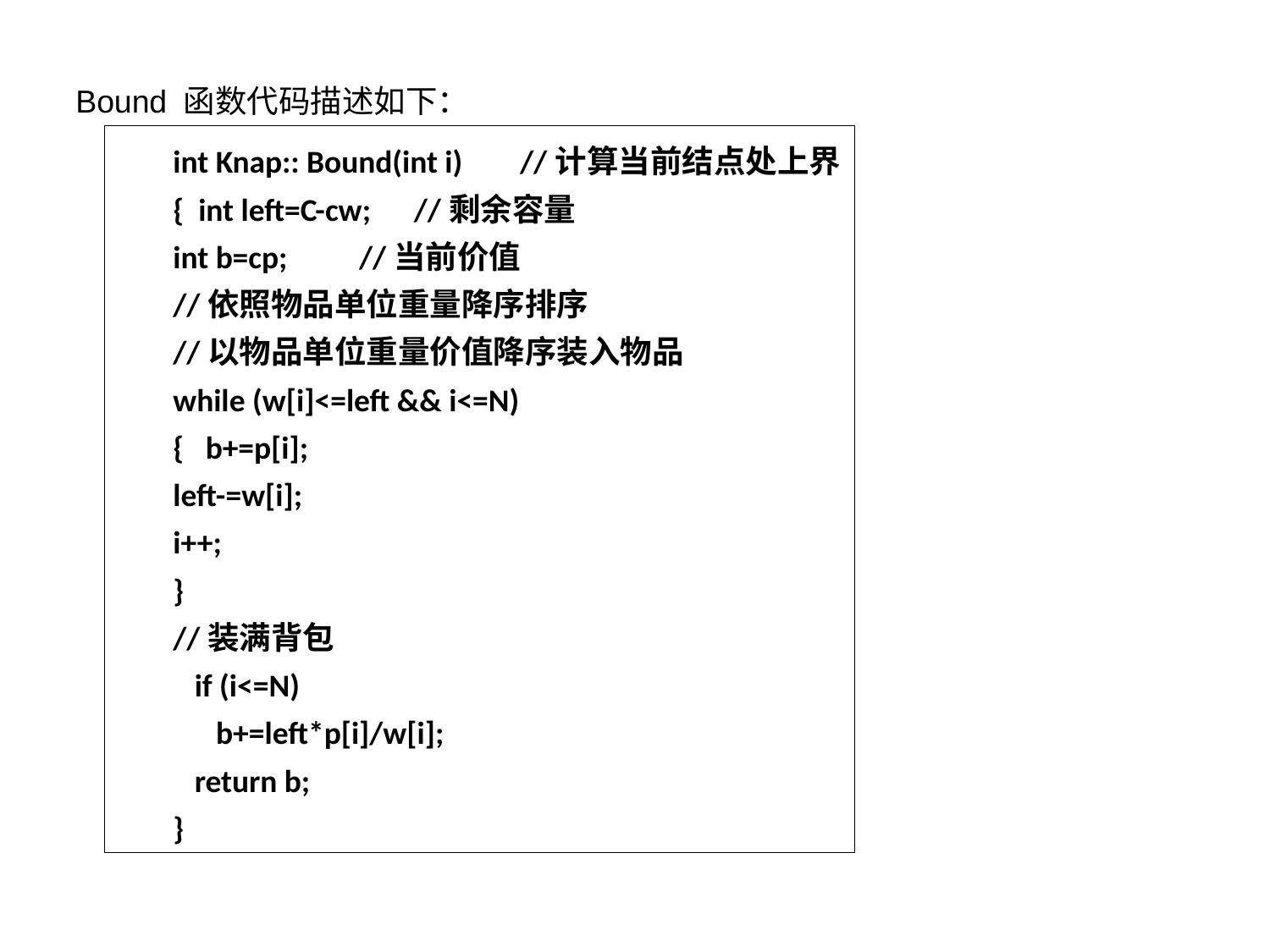

Bound 函数代码描述如下：
int Knap:: Bound(int i)        //计算当前结点处上界
{  int left=C-cw;      //剩余容量
int b=cp;          //当前价值
//依照物品单位重量降序排序
//以物品单位重量价值降序装入物品
while (w[i]<=left && i<=N)
{   b+=p[i];
left-=w[i];
i++;
}
//装满背包
   if (i<=N)
      b+=left*p[i]/w[i];
   return b;
}